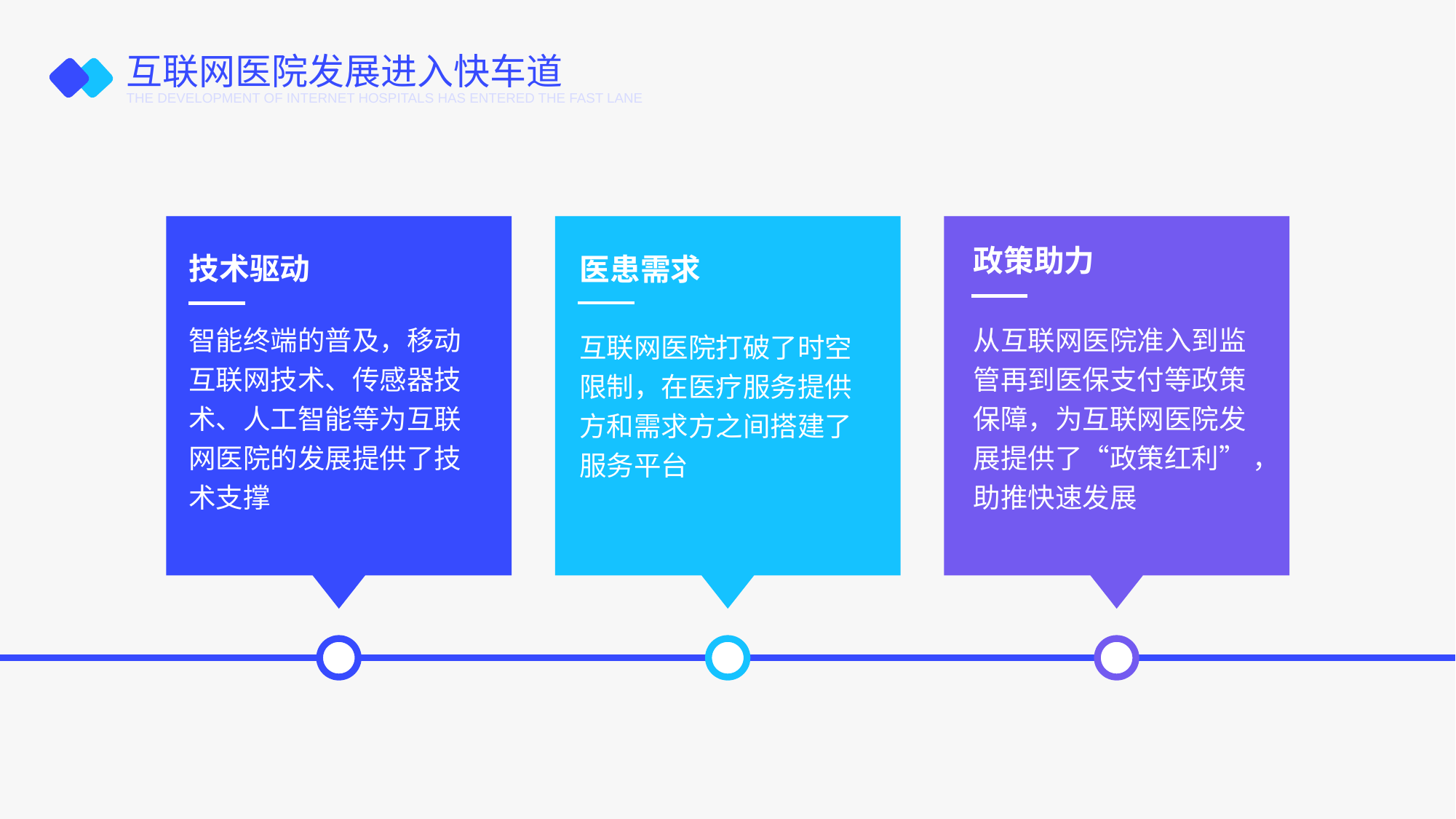

# 互联网医院发展进入快车道
THE DEVELOPMENT OF INTERNET HOSPITALS HAS ENTERED THE FAST LANE

政策助力
技术驱动
医患需求
智能终端的普及，移动互联网技术、传感器技术、人工智能等为互联网医院的发展提供了技术支撑
从互联网医院准入到监管再到医保支付等政策保障，为互联网医院发展提供了“政策红利” ，助推快速发展
互联网医院打破了时空限制，在医疗服务提供方和需求方之间搭建了服务平台